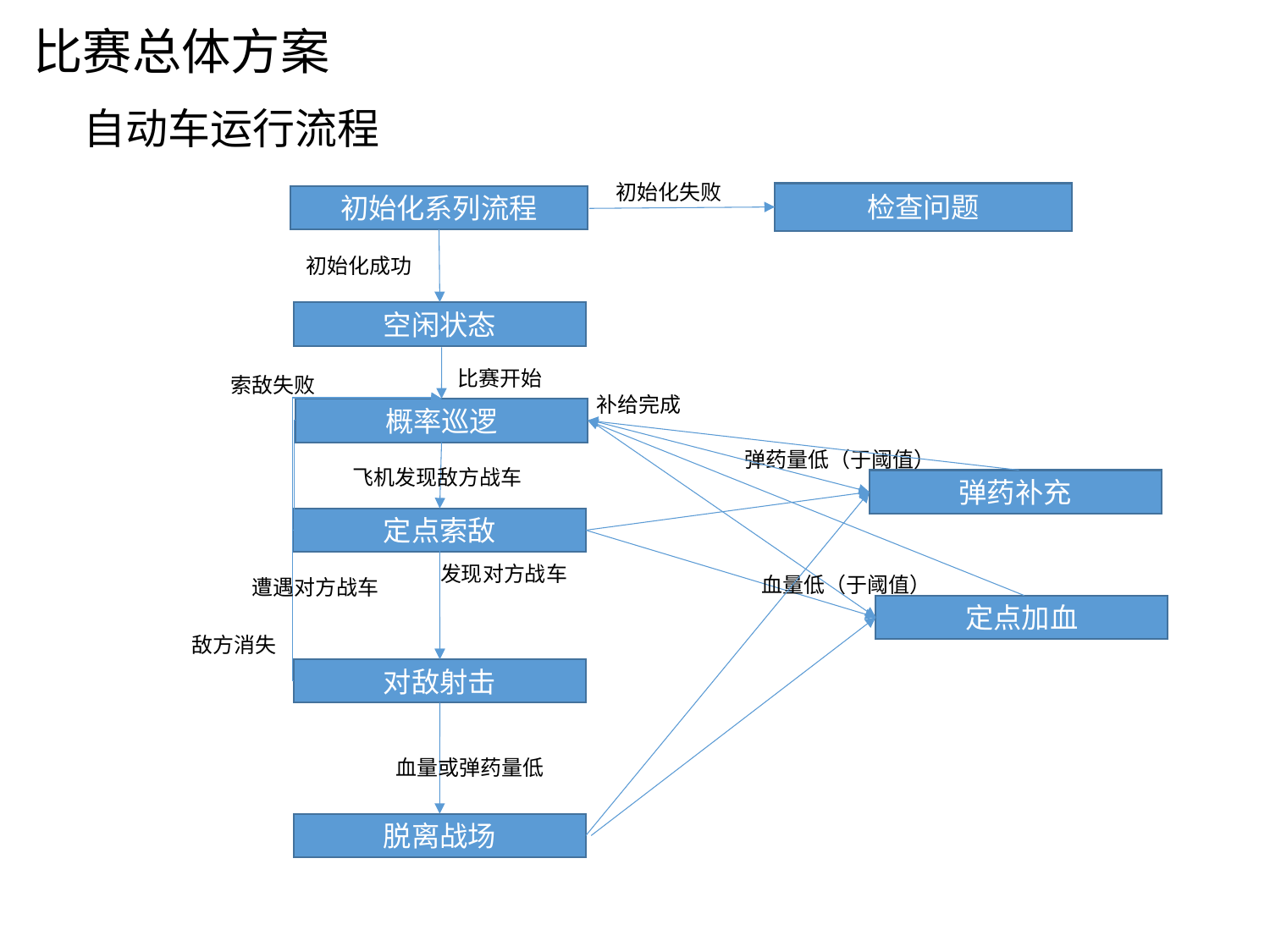

比赛总体方案
自动车运行流程

初始化失败
检查问题
初始化系列流程
初始化成功
空闲状态
比赛开始
索敌失败
补给完成
概率巡逻
弹药量低（于阈值）
飞机发现敌方战车
弹药补充
定点索敌
发现对方战车
血量低（于阈值）
遭遇对方战车
定点加血
敌方消失
对敌射击
血量或弹药量低
脱离战场